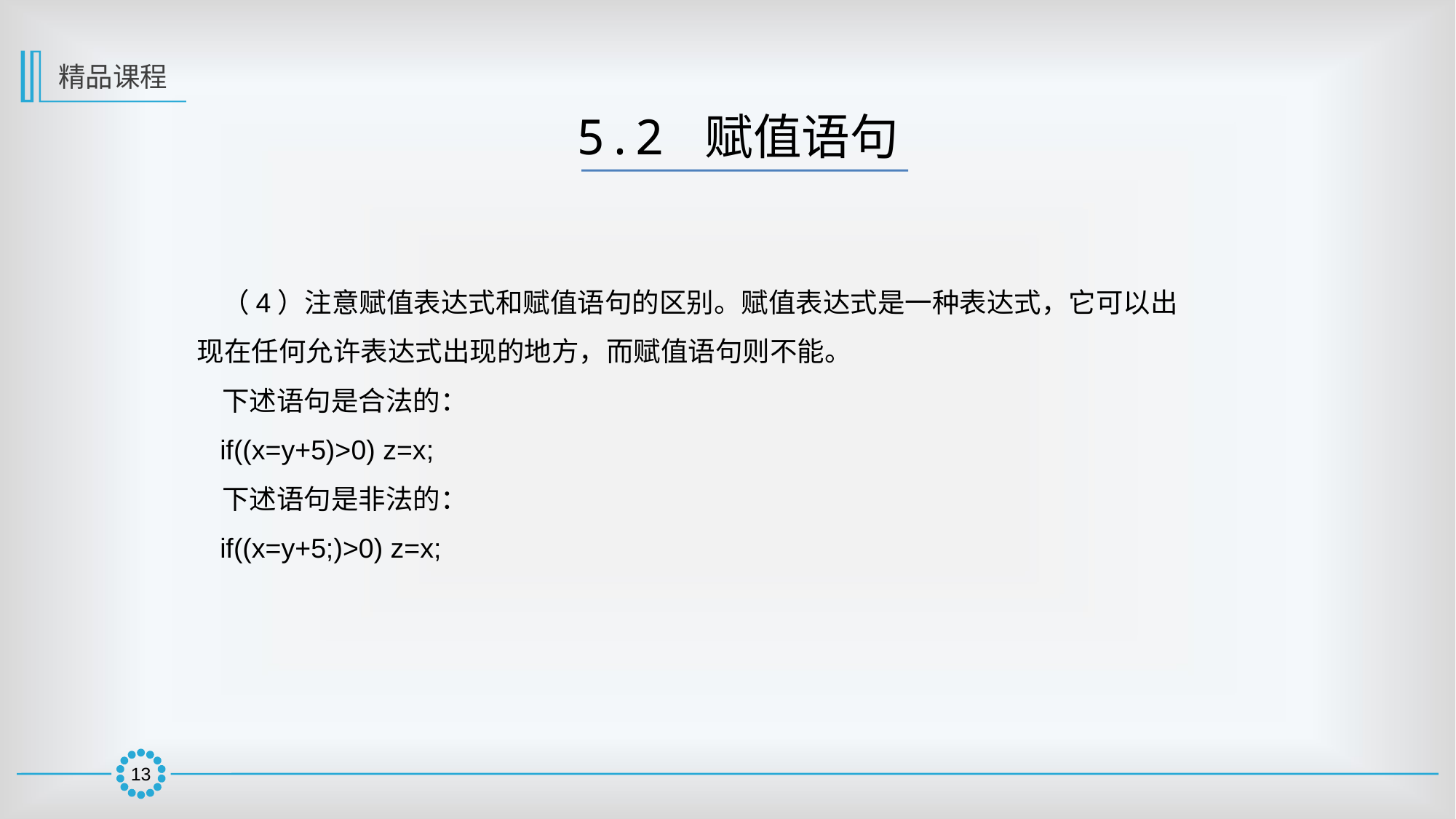

精品课程
5.2 赋值语句

   （4）注意赋值表达式和赋值语句的区别。赋值表达式是一种表达式，它可以出现在任何允许表达式出现的地方，而赋值语句则不能。
   下述语句是合法的：
   if((x=y+5)>0) z=x;
   下述语句是非法的：
   if((x=y+5;)>0) z=x;

13